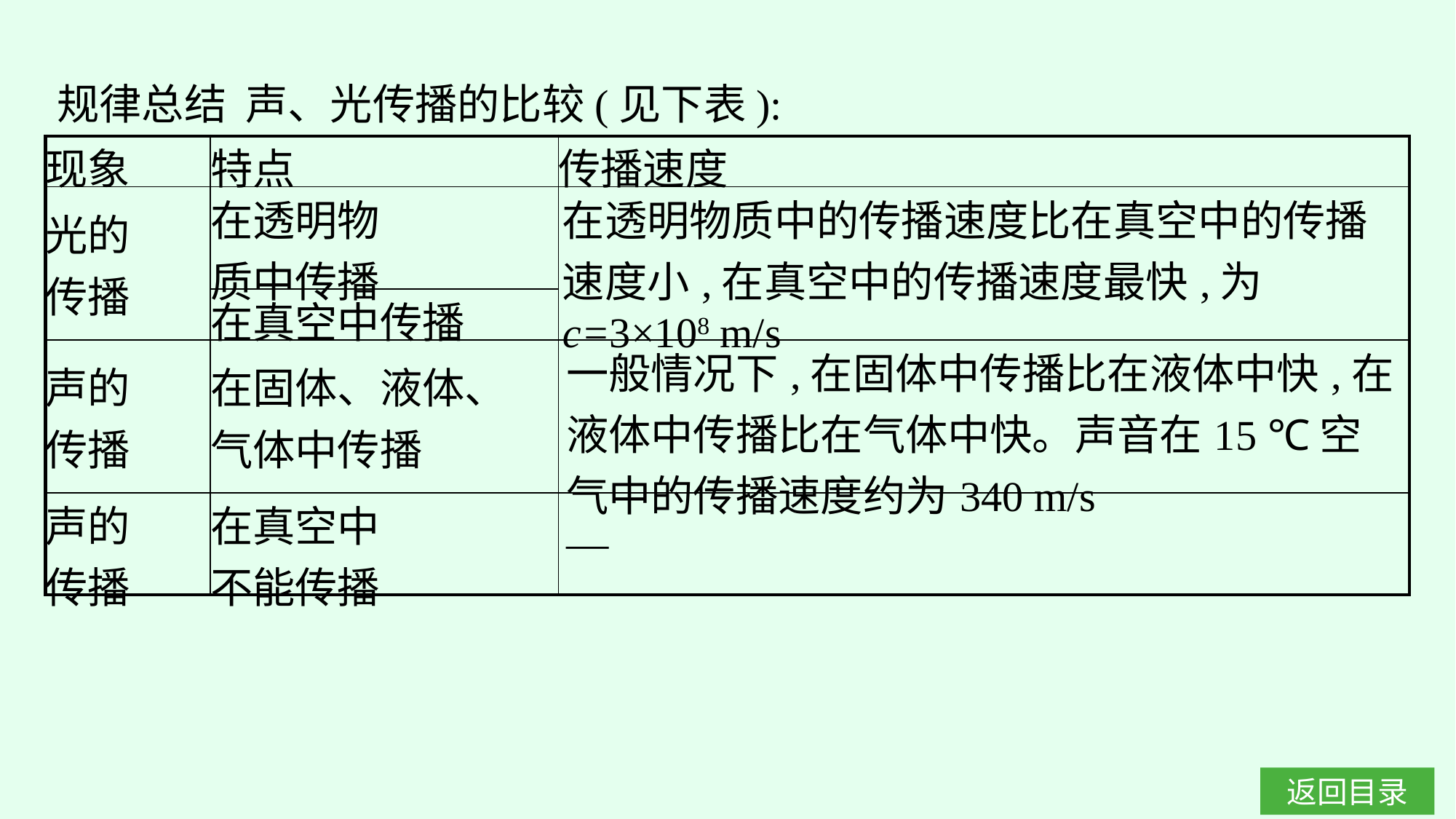

规律总结  声、光传播的比较(见下表):
| 现象 | 特点 | 传播速度 |
| --- | --- | --- |
| 光的 传播 | 在透明物 质中传播 | 在透明物质中的传播速度比在真空中的传播速度小,在真空中的传播速度最快,为c=3×108 m/s |
|  | 在真空中传播 |  |
| 声的 传播 | 在固体、液体、 气体中传播 | 一般情况下,在固体中传播比在液体中快,在液体中传播比在气体中快。声音在15 ℃空气中的传播速度约为340 m/s |
| 声的 传播 | 在真空中 不能传播 | — |